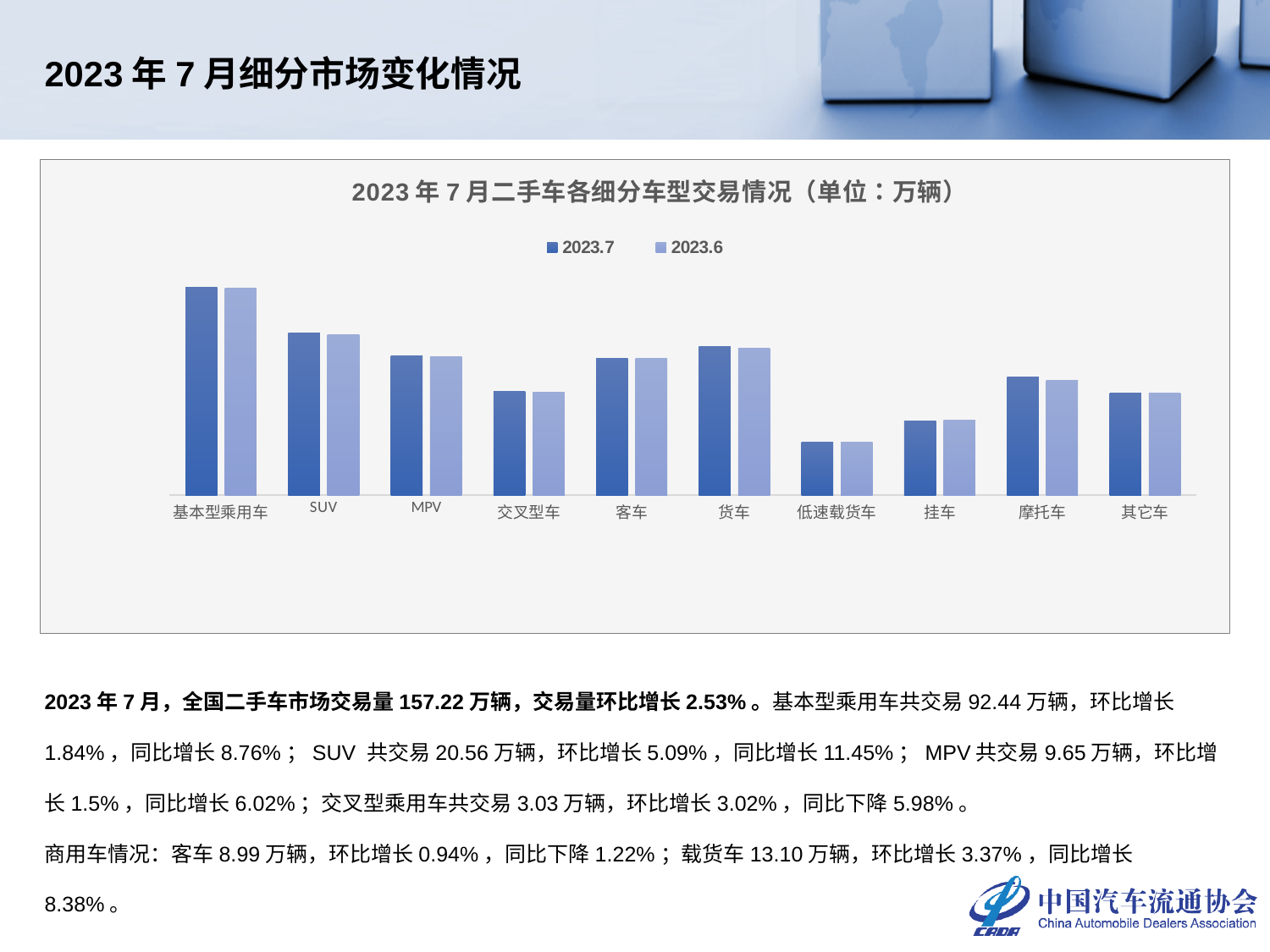

2023年7月细分市场变化情况

### Chart: 2023年7月二手车各细分车型交易情况（单位：万辆）

| Category | 2023.7 | 2023.6 |
|---|---|---|
| 基本型乘用车 | 92.439 | 90.7697 |
| SUV | 20.5613 | 19.566 |
| MPV | 9.6528 | 9.5105 |
| 交叉型车 | 3.0302 | 2.9413 |
| 客车 | 8.9885 | 8.9052 |
| 货车 | 13.0954 | 12.6685 |
| 低速载货车 | 0.5741 | 0.5752 |
| 挂车 | 1.1406 | 1.1616 |
| 摩托车 | 4.8637 | 4.4017 |
| 其它车 | 2.8698 | 2.8371 |
2023年7月，全国二手车市场交易量157.22万辆，交易量环比增长2.53%。基本型乘用车共交易92.44万辆，环比增长1.84%，同比增长8.76%；SUV 共交易20.56万辆，环比增长5.09%，同比增长11.45%；MPV共交易9.65万辆，环比增长1.5%，同比增长6.02%；交叉型乘用车共交易3.03万辆，环比增长3.02%，同比下降5.98%。
商用车情况：客车8.99万辆，环比增长0.94%，同比下降1.22%；载货车13.10万辆，环比增长3.37%，同比增长8.38%。